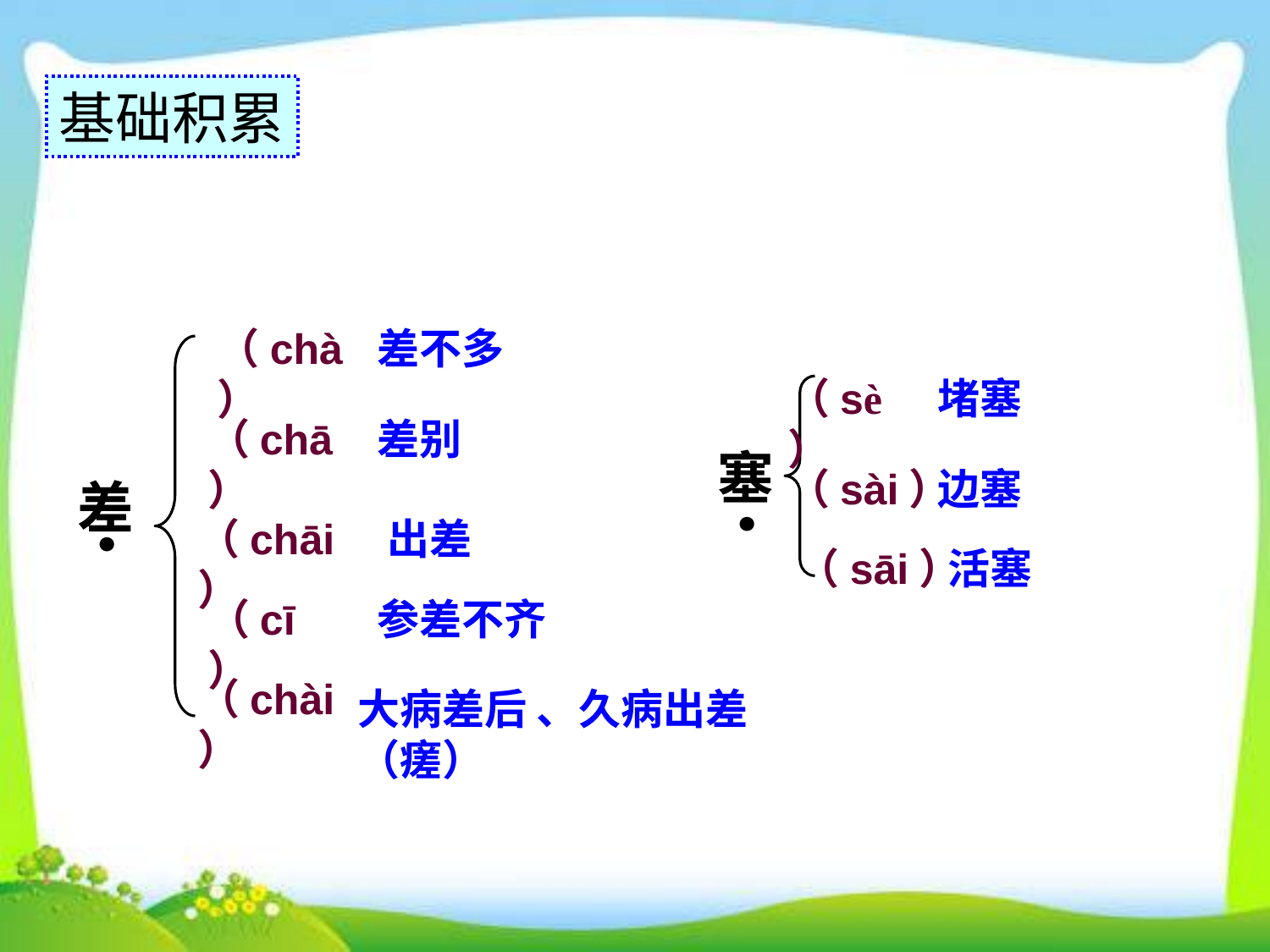

基础积累
（chà）
差不多

（sè）
堵塞

（chā）
差别
塞
（sài）
边塞
．
差
．
（chāi）
出差
（sāi）
活塞
（cī）
参差不齐
（chài）
大病差后 、久病出差（瘥）